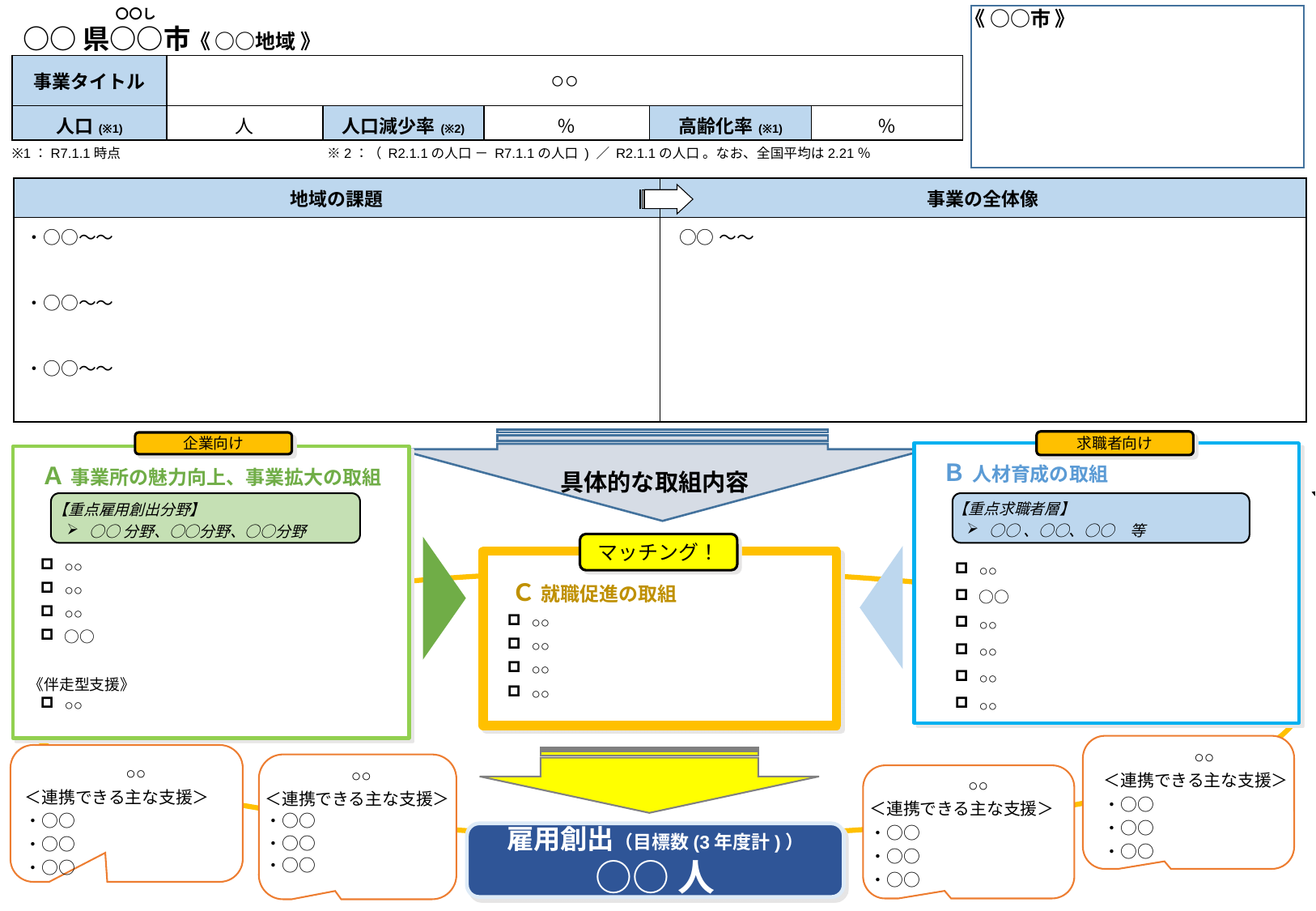

〇〇し
《 ○○市 》

○○県○○市《 ○○地域 》
人口減少率と高齢化率は、小数点第二位（第三位を四捨五入）まで記入すること。
| 事業タイトル | ○○ |  |  |  |  |
| --- | --- | --- | --- | --- | --- |
| 人口(※1) | 人 | 人口減少率(※2) | ％ | 高齢化率(※1) | ％ |
厚労省にて
地図を挿入
※1：R7.1.1時点　　　　　　　　　　　　　　　 ※2：（ R2.1.1の人口 － R7.1.1の人口 ) ／ R2.1.1の人口 。なお、全国平均は2.21％
| 地域の課題 | 事業の全体像 |
| --- | --- |
| ・○○～～ ・○○～～ ・○○～～ | ○○～～ |

地域の課題は箇条書きで記載すること。
なお、事業の全体像を含め、構想書の該当項目からの引用・要約を原則とし、構想書上にない表現を新たに用いないこと。

「重点雇用創出分野」、「重点求職者層」欄については、フレームを適宜調整することは可とするが、重点とするものが多い場合には、特に重点とするものを数項目列挙したうえで残りの項目は『等』で括ること。
求職者向け
企業向け
Ｂ 人材育成の取組

Ａ 事業所の魅力向上、事業拡大の取組
具体的な取組内容
各地域において作成。
なお、他地域との統一性をもたせるため、様式・フレーム・文字ポイントは変更しないこと。
【重点求職者層】
○○、○○、○○　等
【重点雇用創出分野】
○○分野、○○分野、○○分野

マッチング！

Ｃ 就職促進の取組
○○
○○
○○
○○
《伴走型支援》
○○
○○
○○
○○
○○
○○
○○

各取組は、構想書に記載の個別事業名と一致させること。
個別事業数が多く、フレーム内に収まらない場合には、代表的なものを数項目列挙したうえで残りの講習会・伴走型支援は『等』で括ること。
（いずれもA～C共通）
○○
○○
○○
○○

伴走型支援を実施しない地域については、《伴走型支援》の項目ごと削除すること。

○○
＜連携できる主な支援＞
・○○
・○○
・○○
○○
＜連携できる主な支援＞
・○○
・○○
・○○
○○
＜連携できる主な支援＞
・○○
・○○
・○○

○○
＜連携できる主な支援＞
・○○
・○○
・○○
地方公共団体等が実施している雇用施策と連動している事業について記載すること。
雇用創出（目標数(3年度計)）
○○人